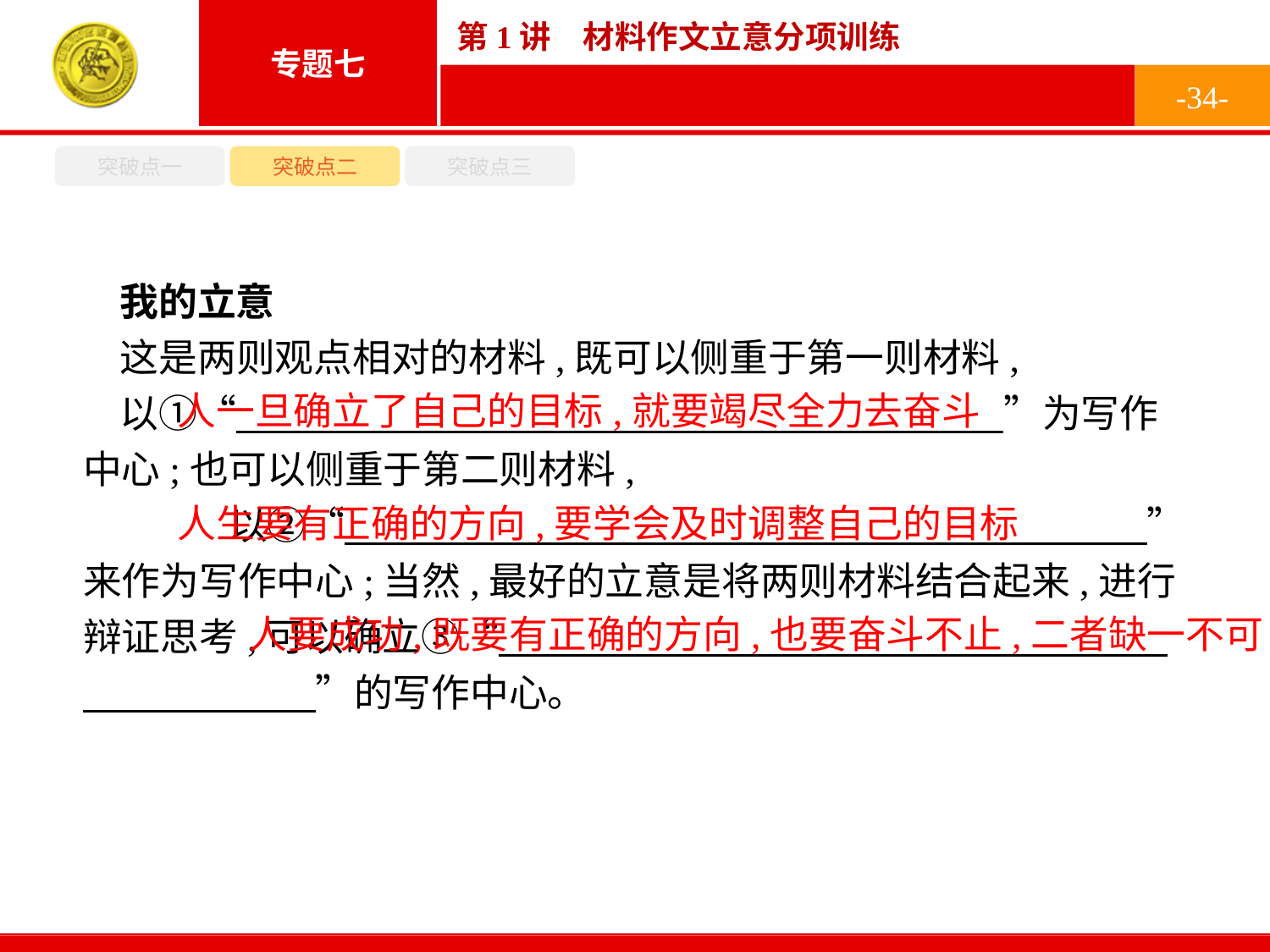

-34-
突破点一
突破点二
突破点三
我的立意
这是两则观点相对的材料,既可以侧重于第一则材料,
以①“　　　　　                 　　　　　　　　　　　”为写作中心;也可以侧重于第二则材料,                                                                       以②“　　　　　                     　　　　　　　　　　　”来作为写作中心;当然,最好的立意是将两则材料结合起来,进行辩证思考,可以确立③“　　                   　　　　　　　　　　　　　　　　　”的写作中心。
人一旦确立了自己的目标,就要竭尽全力去奋斗
人生要有正确的方向,要学会及时调整自己的目标
人要成功,既要有正确的方向,也要奋斗不止,二者缺一不可